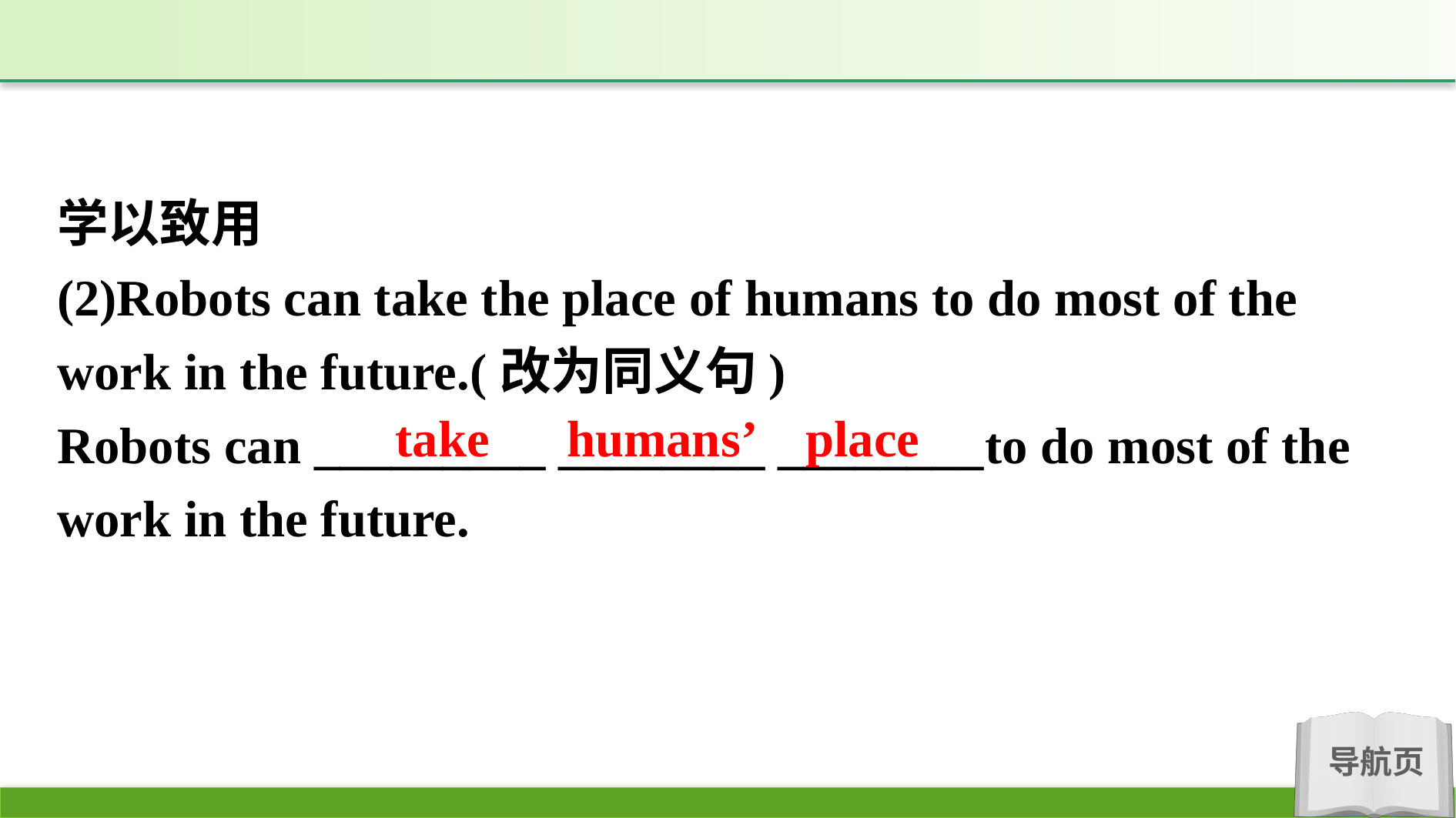

学以致用
(2)Robots can take the place of humans to do most of the work in the future.(改为同义句)
Robots can _________ ________ ________to do most of the work in the future.
take      humans’    place